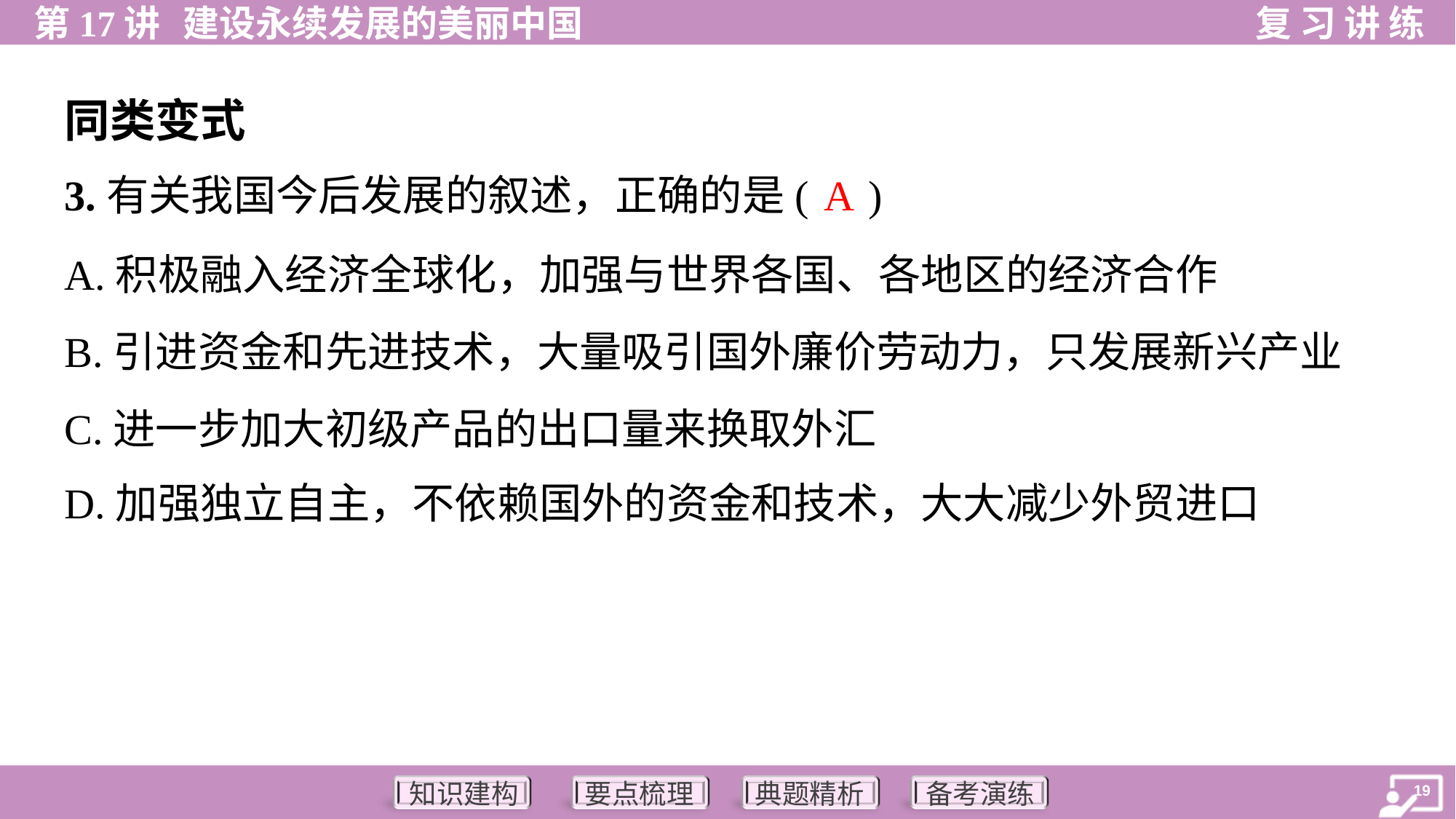

同类变式
A
3.有关我国今后发展的叙述，正确的是(     )
A.积极融入经济全球化，加强与世界各国、各地区的经济合作
B.引进资金和先进技术，大量吸引国外廉价劳动力，只发展新兴产业
C.进一步加大初级产品的出口量来换取外汇
D.加强独立自主，不依赖国外的资金和技术，大大减少外贸进口